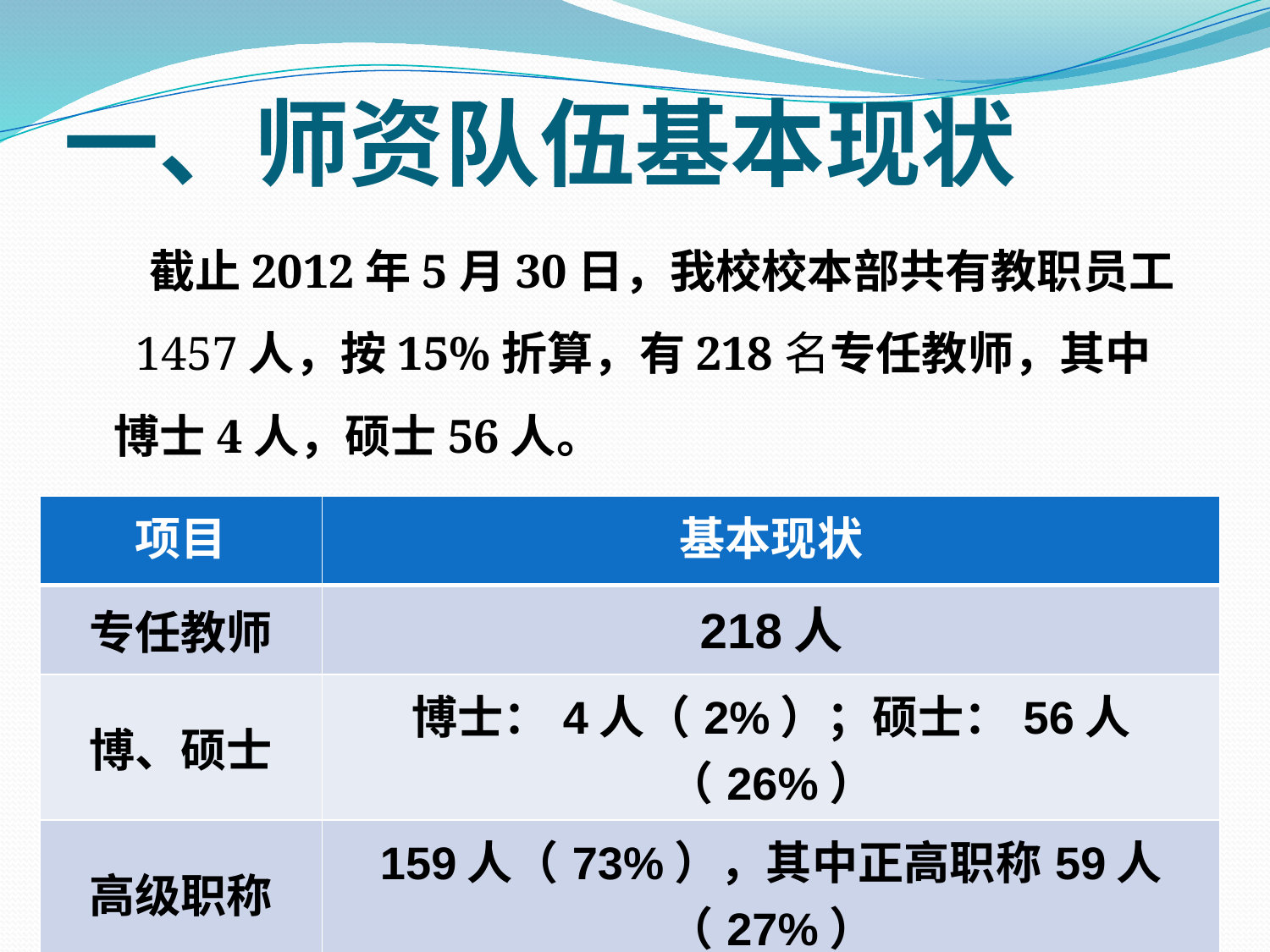

# 一、师资队伍基本现状
      截止2012年5月30日，我校校本部共有教职员工   1457人，按15%折算，有218名专任教师，其中博士4人，硕士56人。

| 项目 | 基本现状 |
| --- | --- |
| 专任教师 | 218人 |
| 博、硕士 | 博士：4人（2%）；硕士：56人（26%） |
| 高级职称 | 159人（73%），其中正高职称59人（27%） |